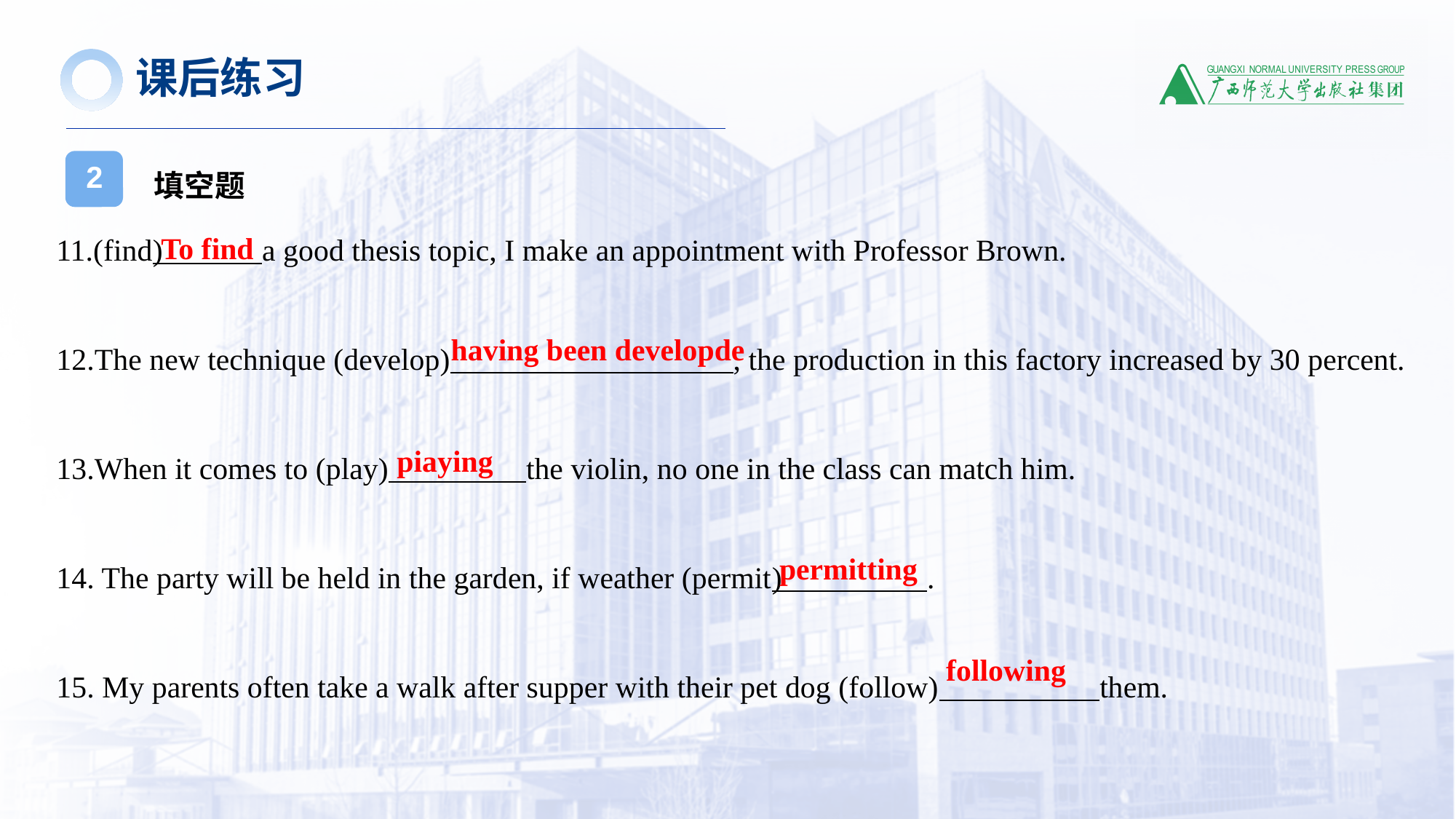

课后练习

填空题

2
11.(find)             a good thesis topic, I make an appointment with Professor Brown.

12.The new technique (develop)                                     , the production in this factory increased by 30 percent.

13.When it comes to (play)                  the violin, no one in the class can match him.

14. The party will be held in the garden, if weather (permit)                   .

15. My parents often take a walk after supper with their pet dog (follow)                     them.
To find
having been developde
piaying
permitting
following